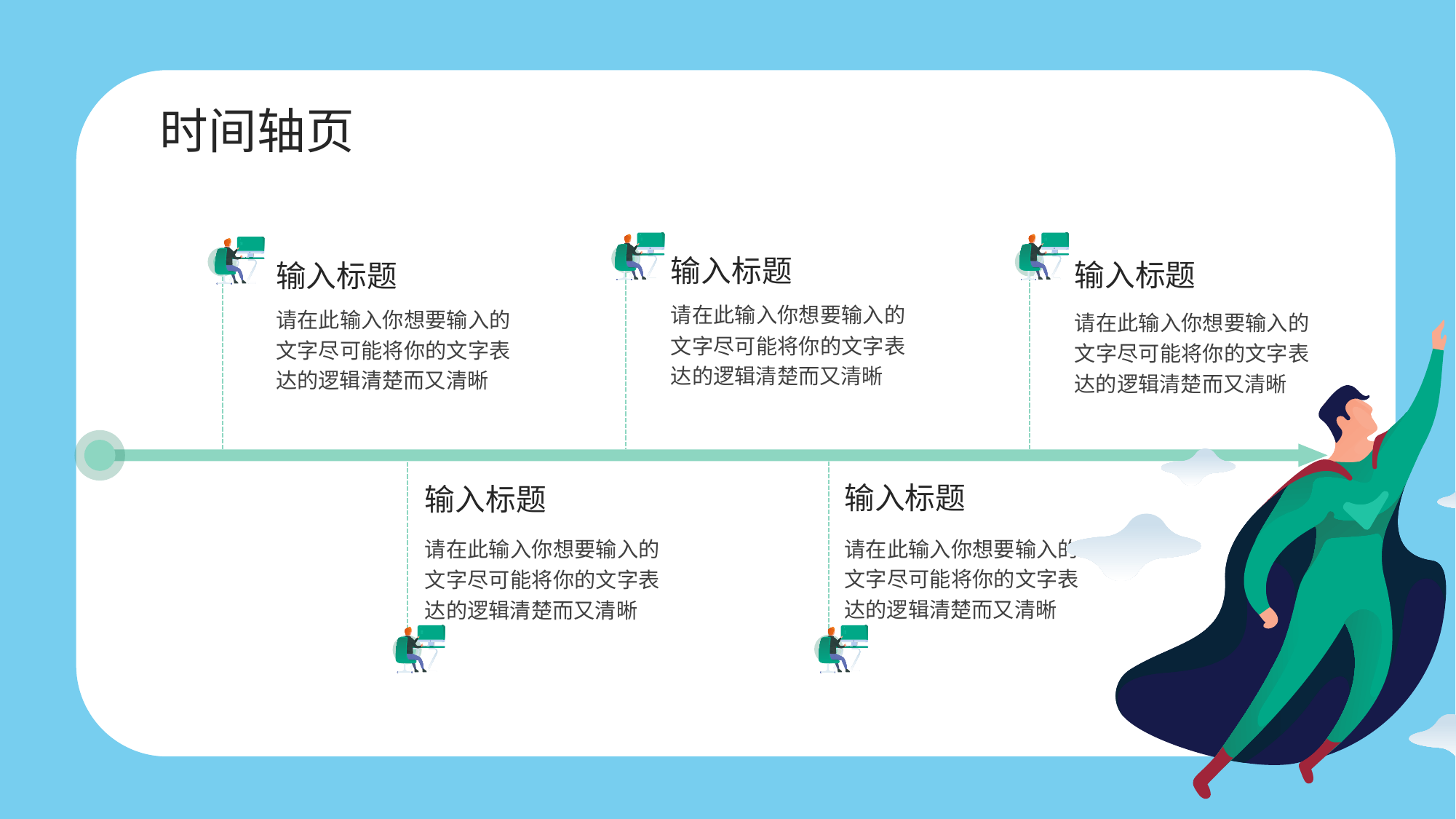

时间轴页

输入标题

输入标题
输入标题
请在此输入你想要输入的文字尽可能将你的文字表达的逻辑清楚而又清晰
请在此输入你想要输入的文字尽可能将你的文字表达的逻辑清楚而又清晰
请在此输入你想要输入的文字尽可能将你的文字表达的逻辑清楚而又清晰

输入标题
输入标题
请在此输入你想要输入的文字尽可能将你的文字表达的逻辑清楚而又清晰
请在此输入你想要输入的文字尽可能将你的文字表达的逻辑清楚而又清晰